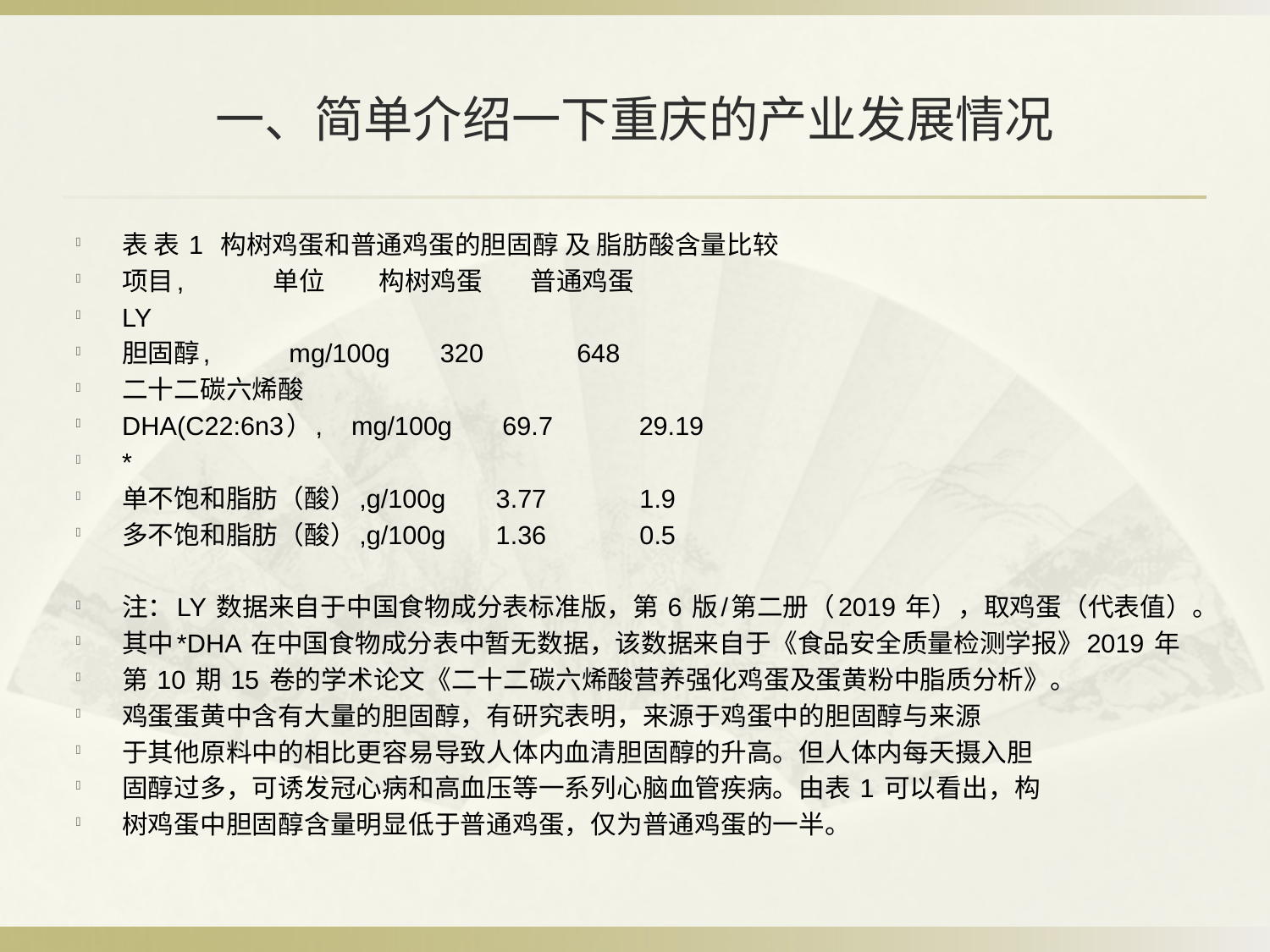

# 一、简单介绍一下重庆的产业发展情况
表 表 1  构树鸡蛋和普通鸡蛋的胆固醇 及 脂肪酸含量比较
项目,            单位         构树鸡蛋        普通鸡蛋
LY
胆固醇,           mg/100g       320             648
二十二碳六烯酸
DHA(C22:6n3）,    mg/100g       69.7            29.19
*
单不饱和脂肪（酸）,g/100g       3.77             1.9
多不饱和脂肪（酸）,g/100g       1.36             0.5

注：LY 数据来自于中国食物成分表标准版，第 6 版/第二册（2019 年），取鸡蛋（代表值）。
其中*DHA 在中国食物成分表中暂无数据，该数据来自于《食品安全质量检测学报》2019 年
第 10 期 15 卷的学术论文《二十二碳六烯酸营养强化鸡蛋及蛋黄粉中脂质分析》。
鸡蛋蛋黄中含有大量的胆固醇，有研究表明，来源于鸡蛋中的胆固醇与来源
于其他原料中的相比更容易导致人体内血清胆固醇的升高。但人体内每天摄入胆
固醇过多，可诱发冠心病和高血压等一系列心脑血管疾病。由表 1 可以看出，构
树鸡蛋中胆固醇含量明显低于普通鸡蛋，仅为普通鸡蛋的一半。